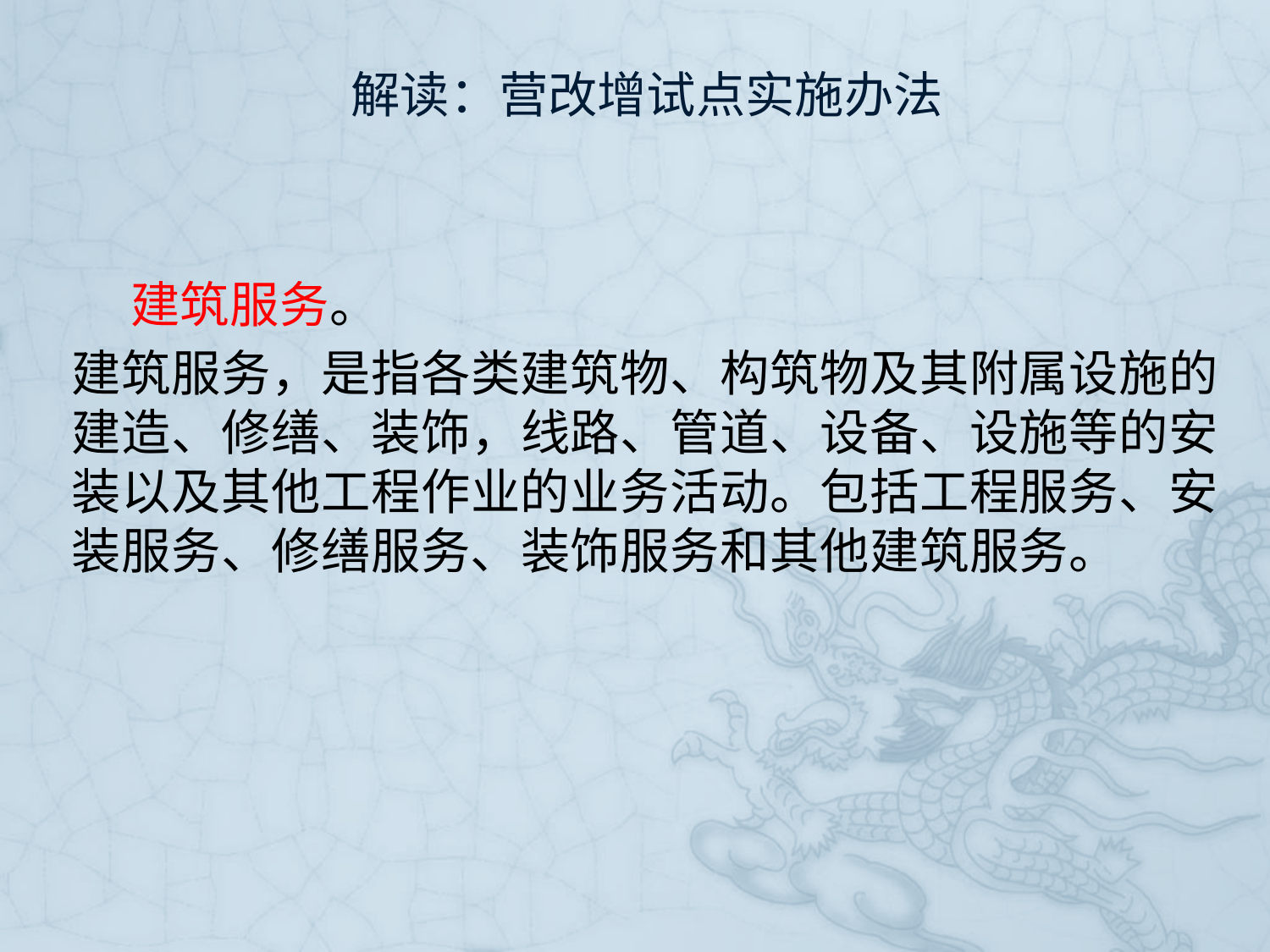

# 解读：营改增试点实施办法

建筑服务。
建筑服务，是指各类建筑物、构筑物及其附属设施的建造、修缮、装饰，线路、管道、设备、设施等的安装以及其他工程作业的业务活动。包括工程服务、安装服务、修缮服务、装饰服务和其他建筑服务。